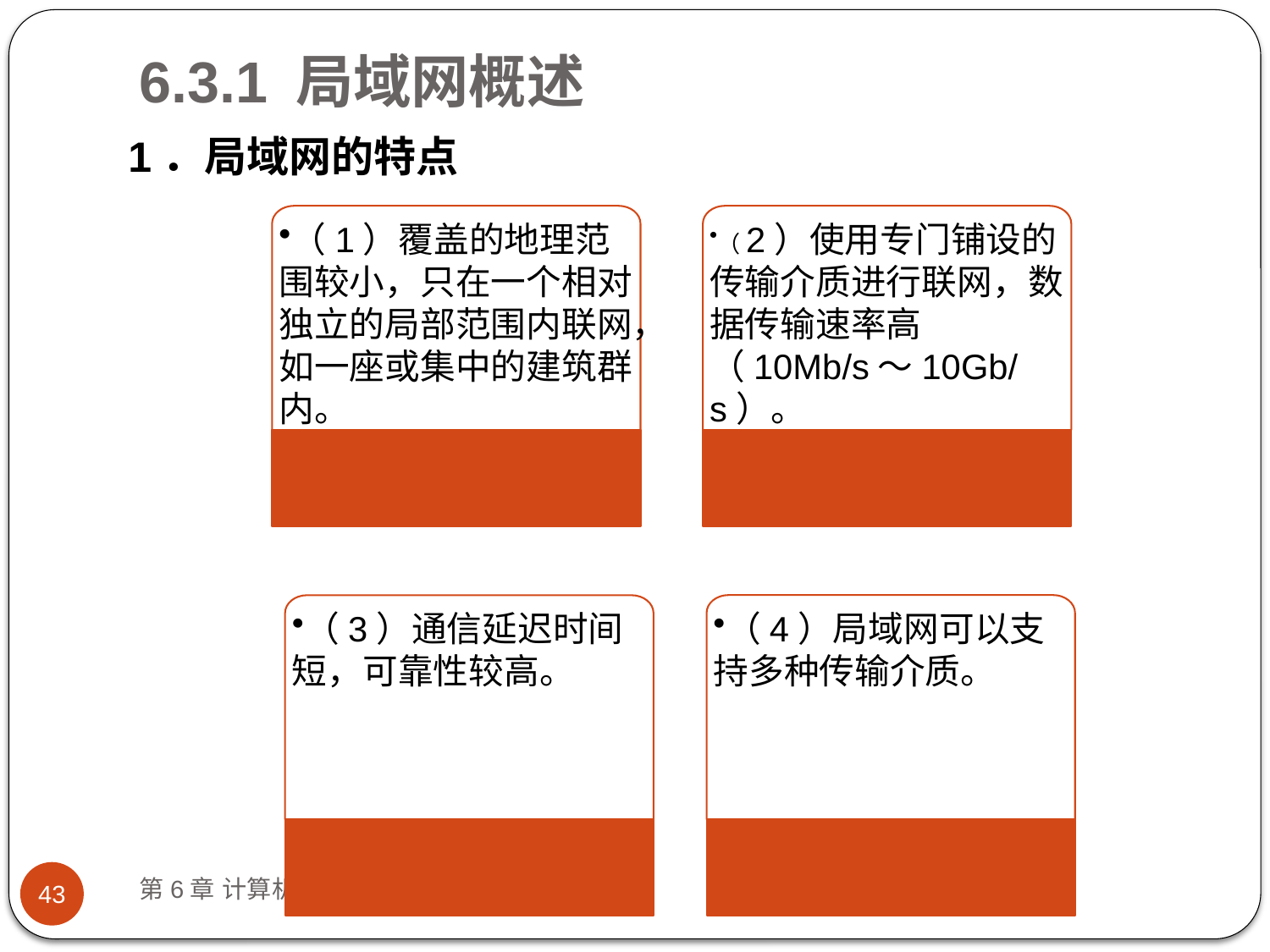

# 6.3.1 局域网概述
1．局域网的特点

（1）覆盖的地理范围较小，只在一个相对独立的局部范围内联网，如一座或集中的建筑群内。

（2）使用专门铺设的传输介质进行联网，数据传输速率高（10Mb/s～10Gb/s）。

（4）局域网可以支持多种传输介质。

（3）通信延迟时间短，可靠性较高。

第6章 计算机网络与Internet应用
43